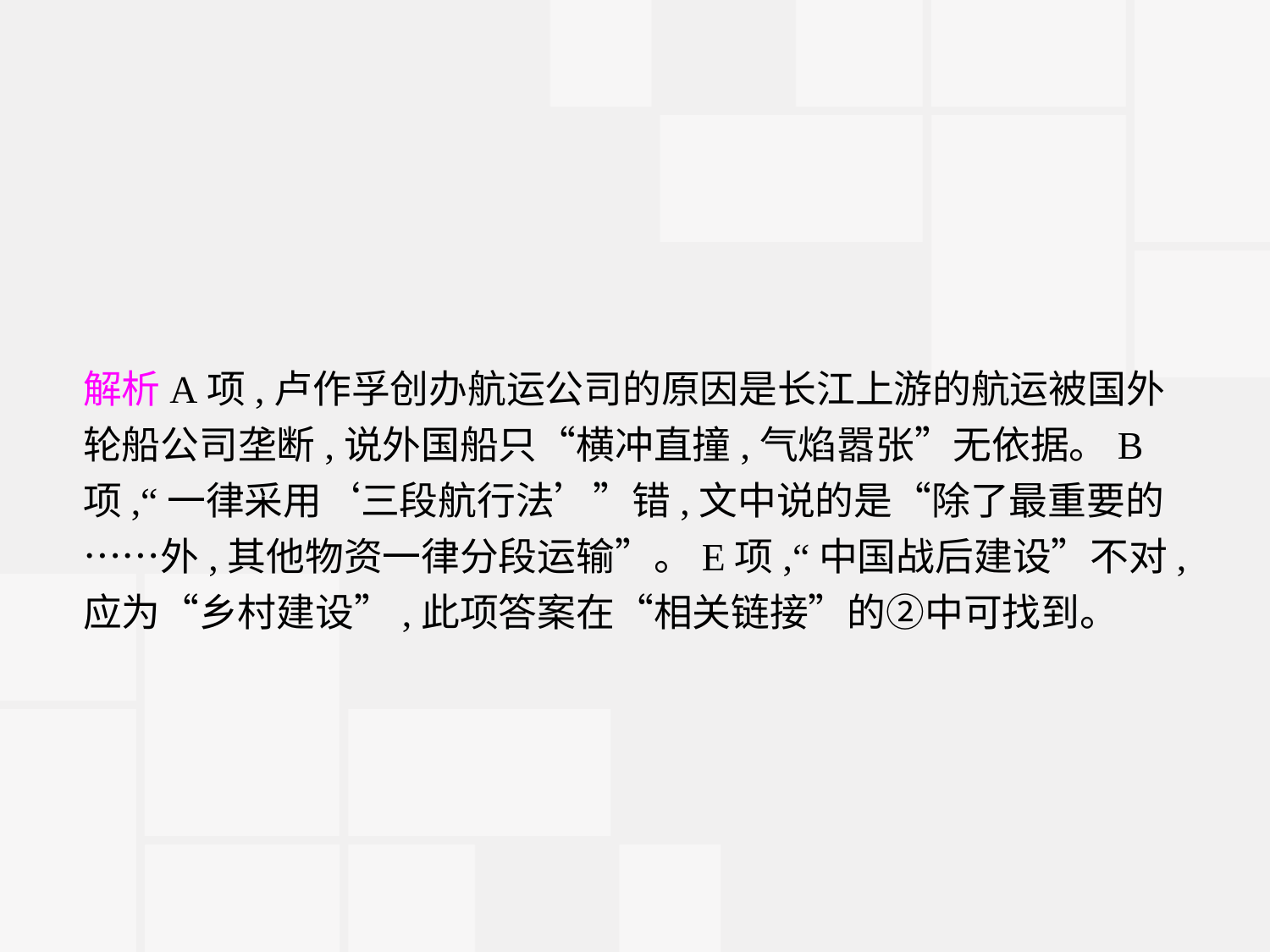

解析A项,卢作孚创办航运公司的原因是长江上游的航运被国外轮船公司垄断,说外国船只“横冲直撞,气焰嚣张”无依据。B项,“一律采用‘三段航行法’”错,文中说的是“除了最重要的……外,其他物资一律分段运输”。E项,“中国战后建设”不对,应为“乡村建设”,此项答案在“相关链接”的②中可找到。